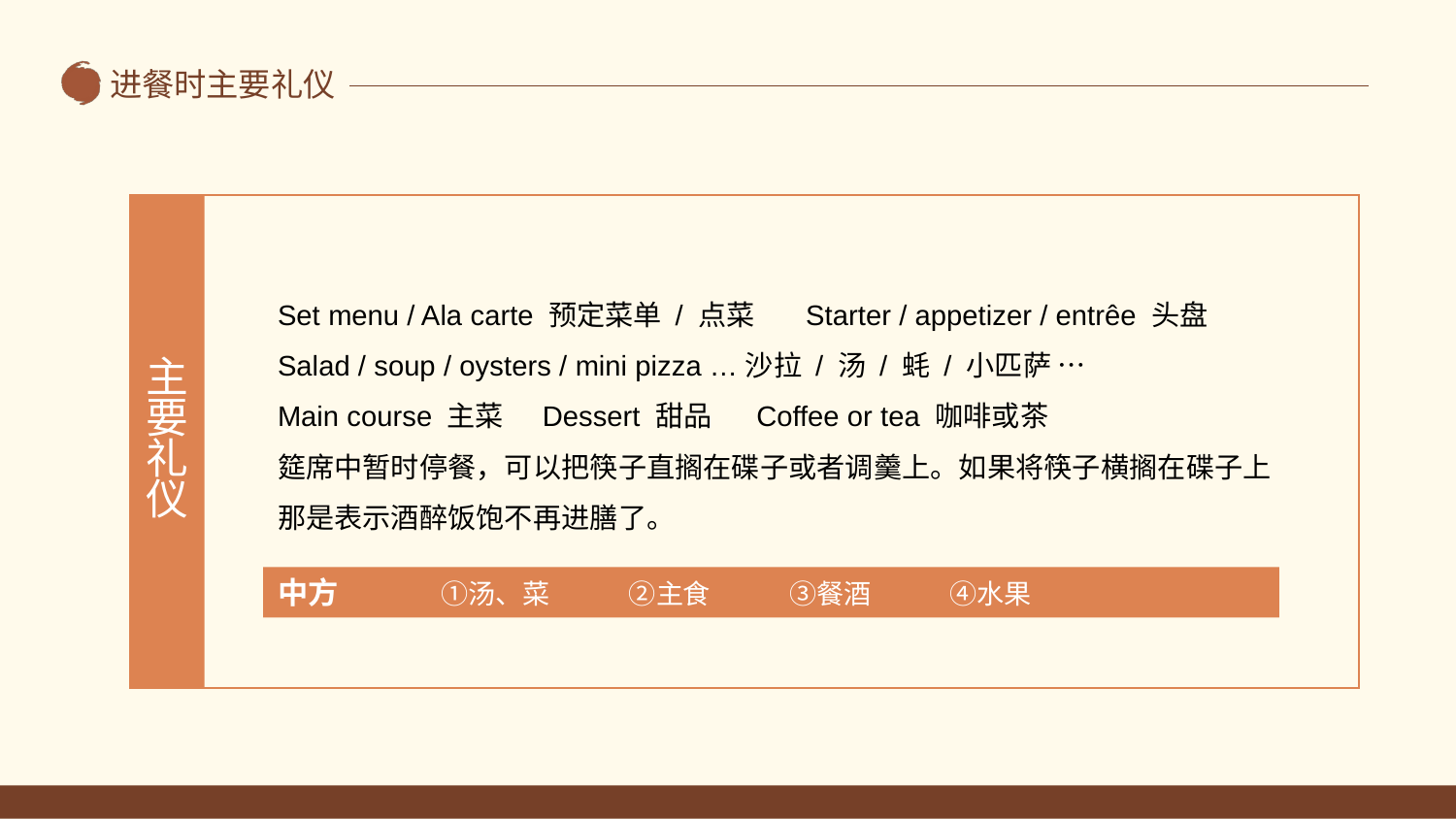

主要礼仪

Set menu / Ala carte 预定菜单 / 点菜       Starter / appetizer / entrêe 头盘
Salad / soup / oysters / mini pizza …沙拉 / 汤 / 蚝 / 小匹萨 …
Main course 主菜     Dessert 甜品      Coffee or tea 咖啡或茶
筵席中暂时停餐，可以把筷子直搁在碟子或者调羹上。如果将筷子横搁在碟子上那是表示酒醉饭饱不再进膳了。
中方                 ①汤、菜             ②主食             ③餐酒             ④水果